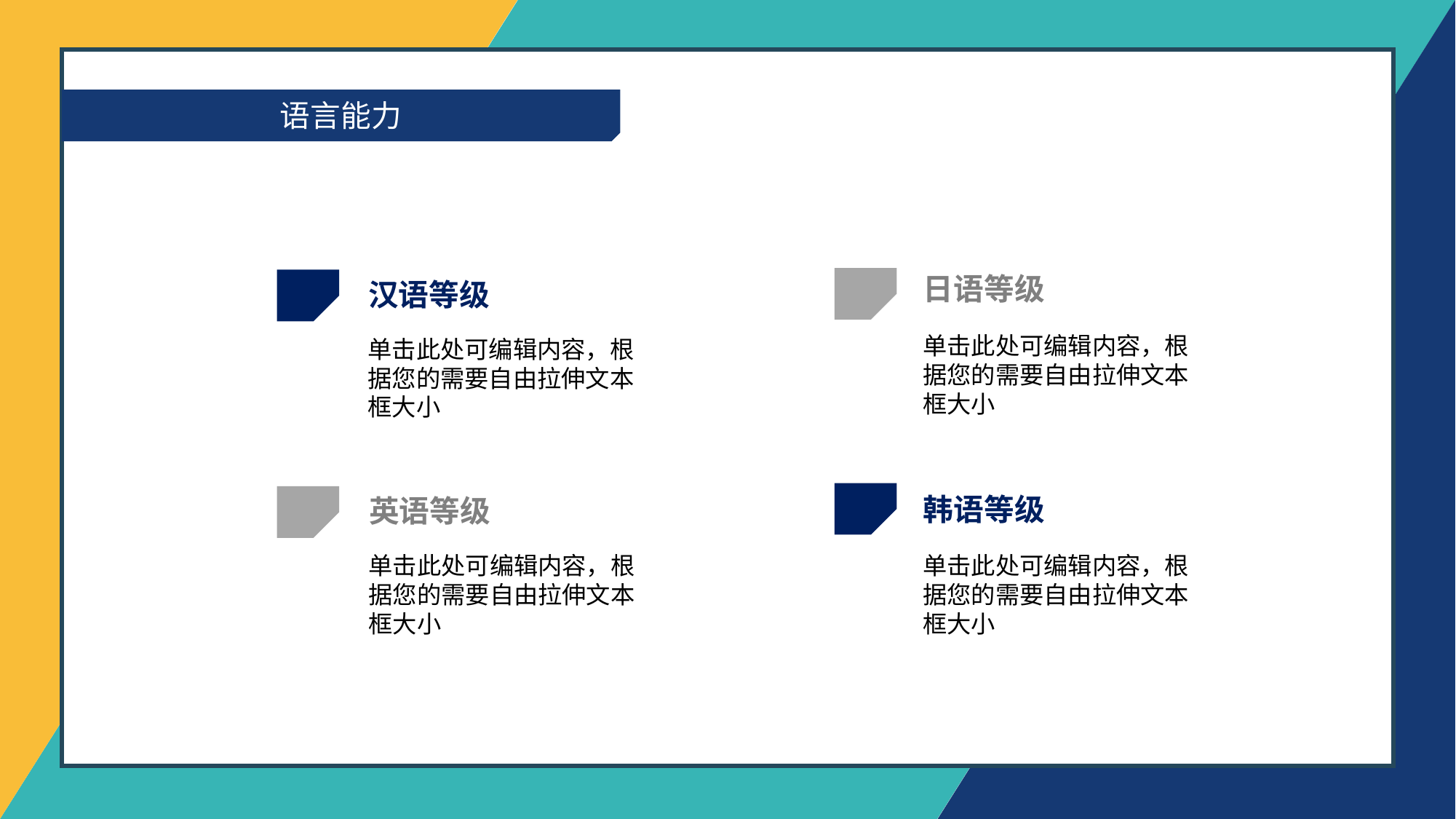

语言能力
日语等级

汉语等级
单击此处可编辑内容，根据您的需要自由拉伸文本框大小
单击此处可编辑内容，根据您的需要自由拉伸文本框大小

韩语等级

英语等级
单击此处可编辑内容，根据您的需要自由拉伸文本框大小
单击此处可编辑内容，根据您的需要自由拉伸文本框大小